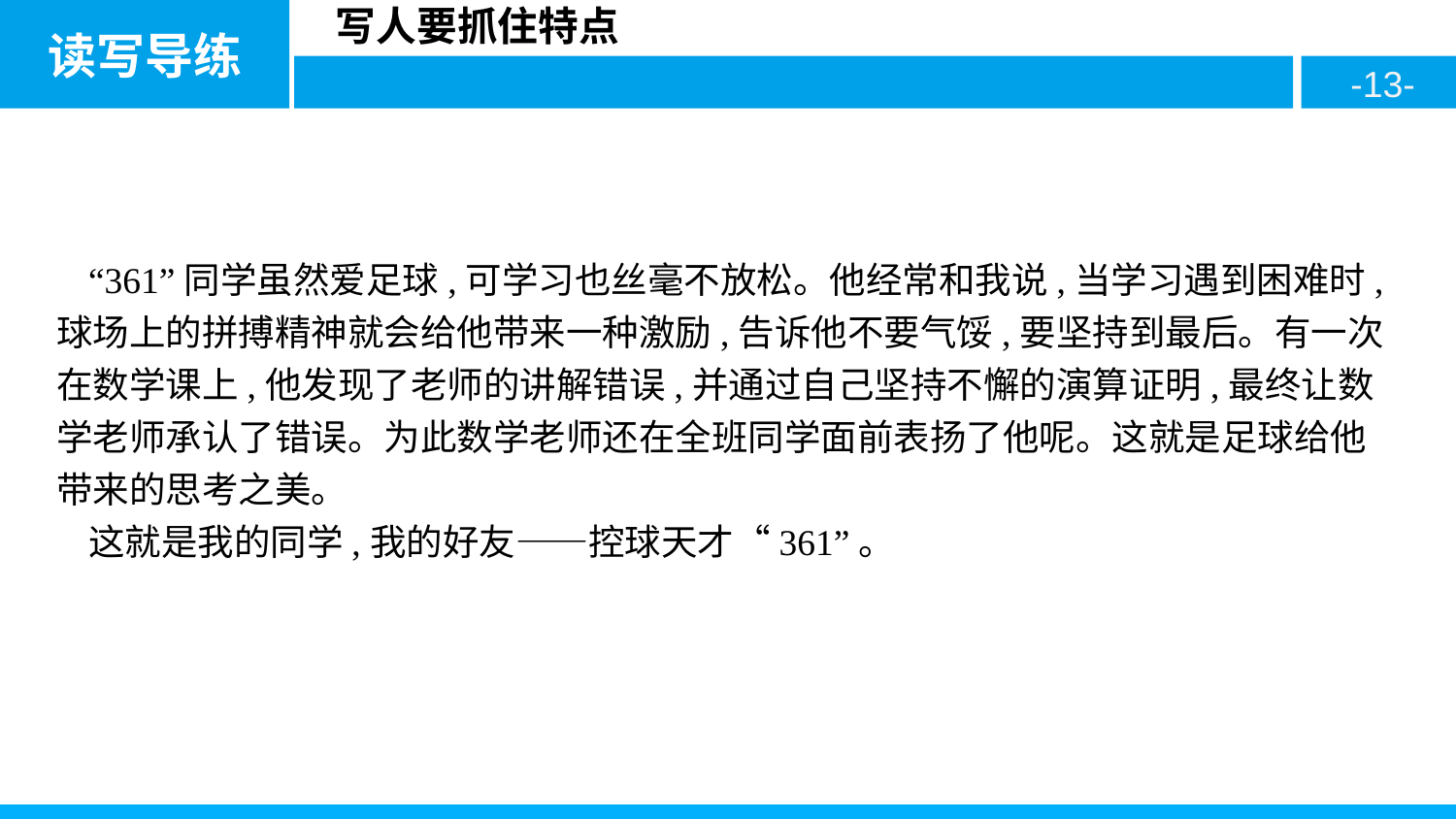

“361”同学虽然爱足球,可学习也丝毫不放松。他经常和我说,当学习遇到困难时,球场上的拼搏精神就会给他带来一种激励,告诉他不要气馁,要坚持到最后。有一次在数学课上,他发现了老师的讲解错误,并通过自己坚持不懈的演算证明,最终让数学老师承认了错误。为此数学老师还在全班同学面前表扬了他呢。这就是足球给他带来的思考之美。
这就是我的同学,我的好友——控球天才“361”。